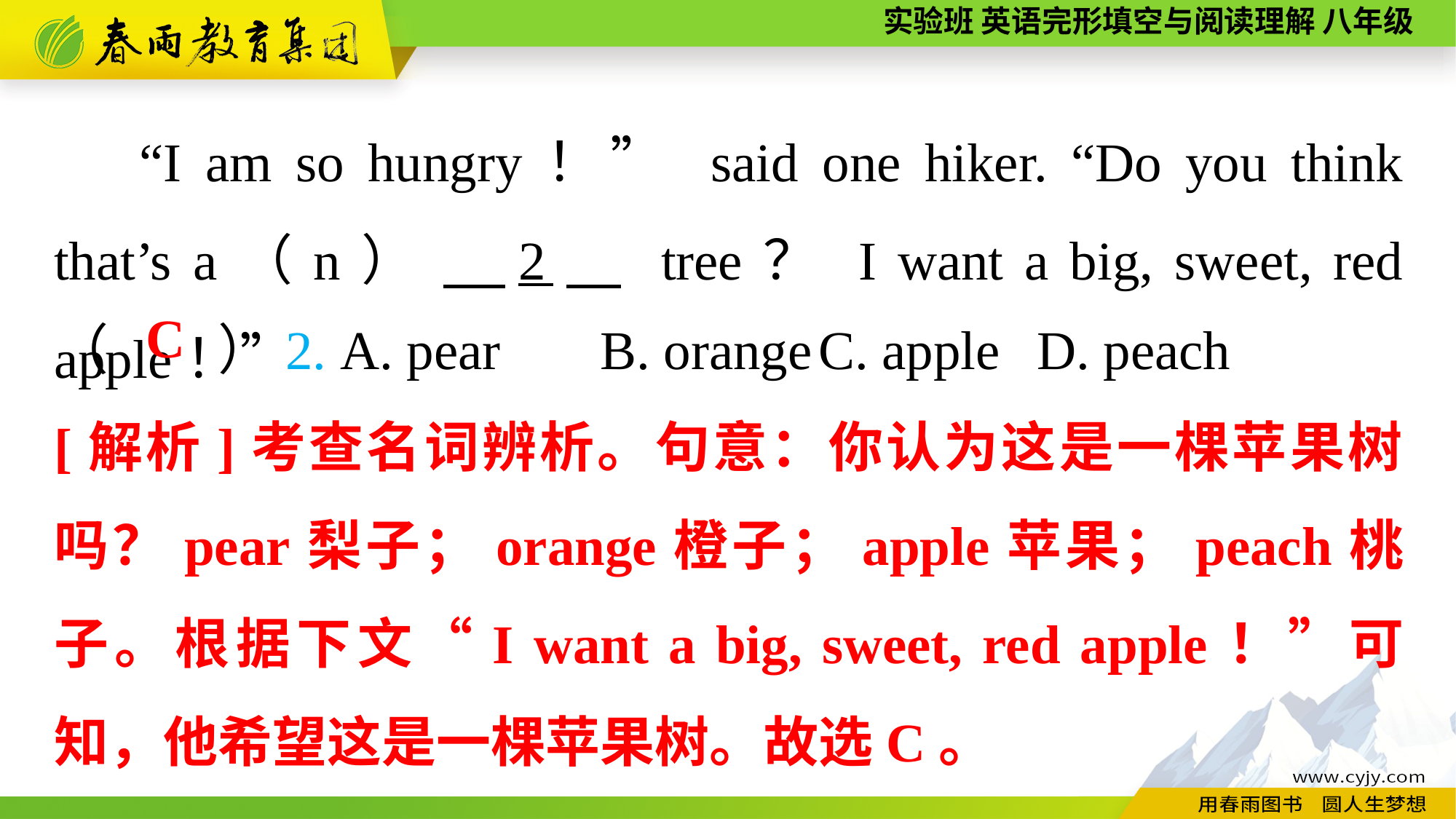

“I am so hungry！” said one hiker. “Do you think that’s a（n） 　2　 tree？ I want a big, sweet, red apple！”
（　　）2. A. pear	B. orange	C. apple	D. peach
C
[解析]考查名词辨析。句意：你认为这是一棵苹果树吗？pear梨子；orange橙子；apple苹果；peach桃子。根据下文“I want a big, sweet, red apple！”可知，他希望这是一棵苹果树。故选C。